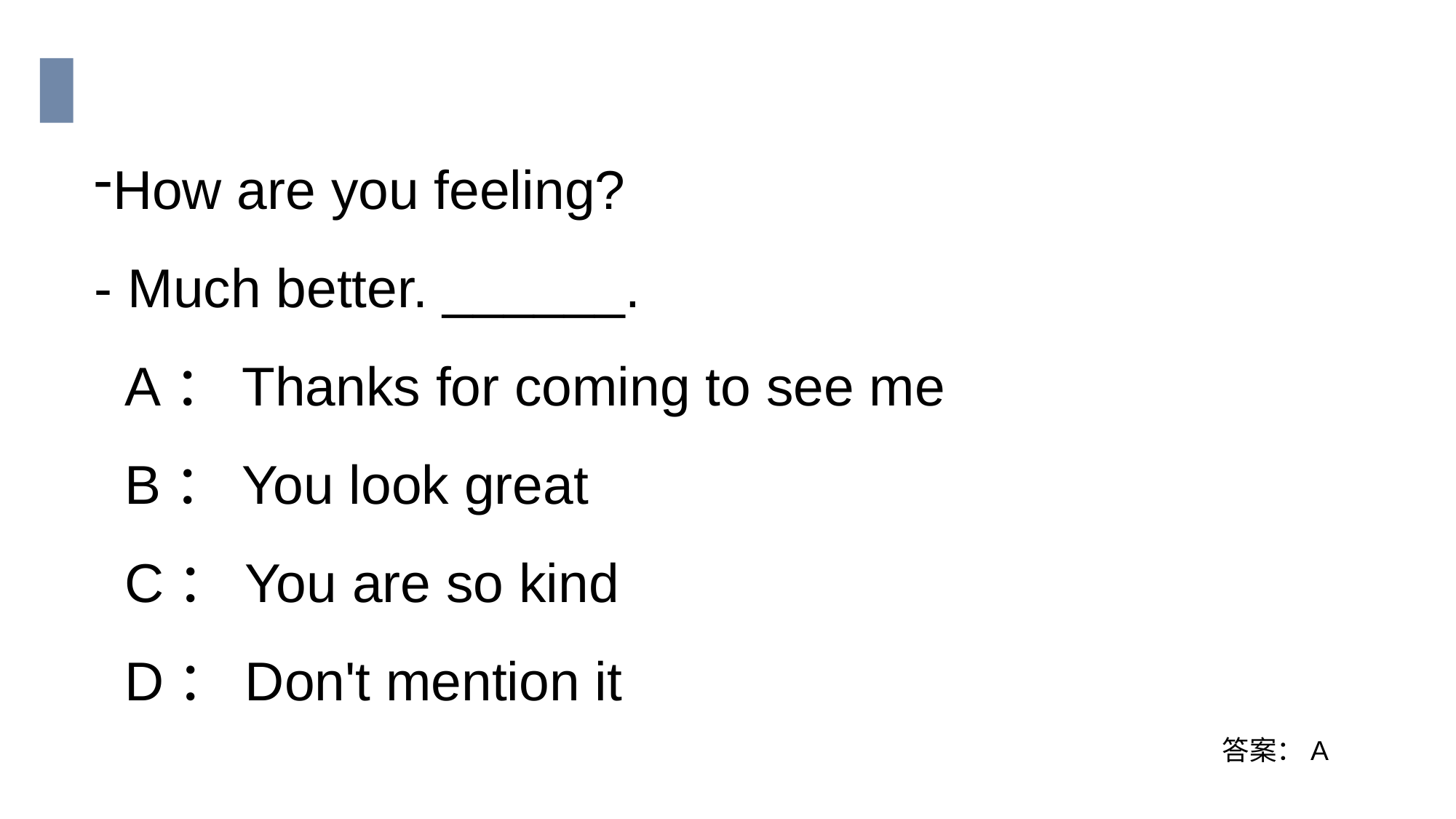

How are you feeling?
- Much better. ______.
  A：Thanks for coming to see me
  B：You look great
  C：You are so kind
  D：Don't mention it
答案：A